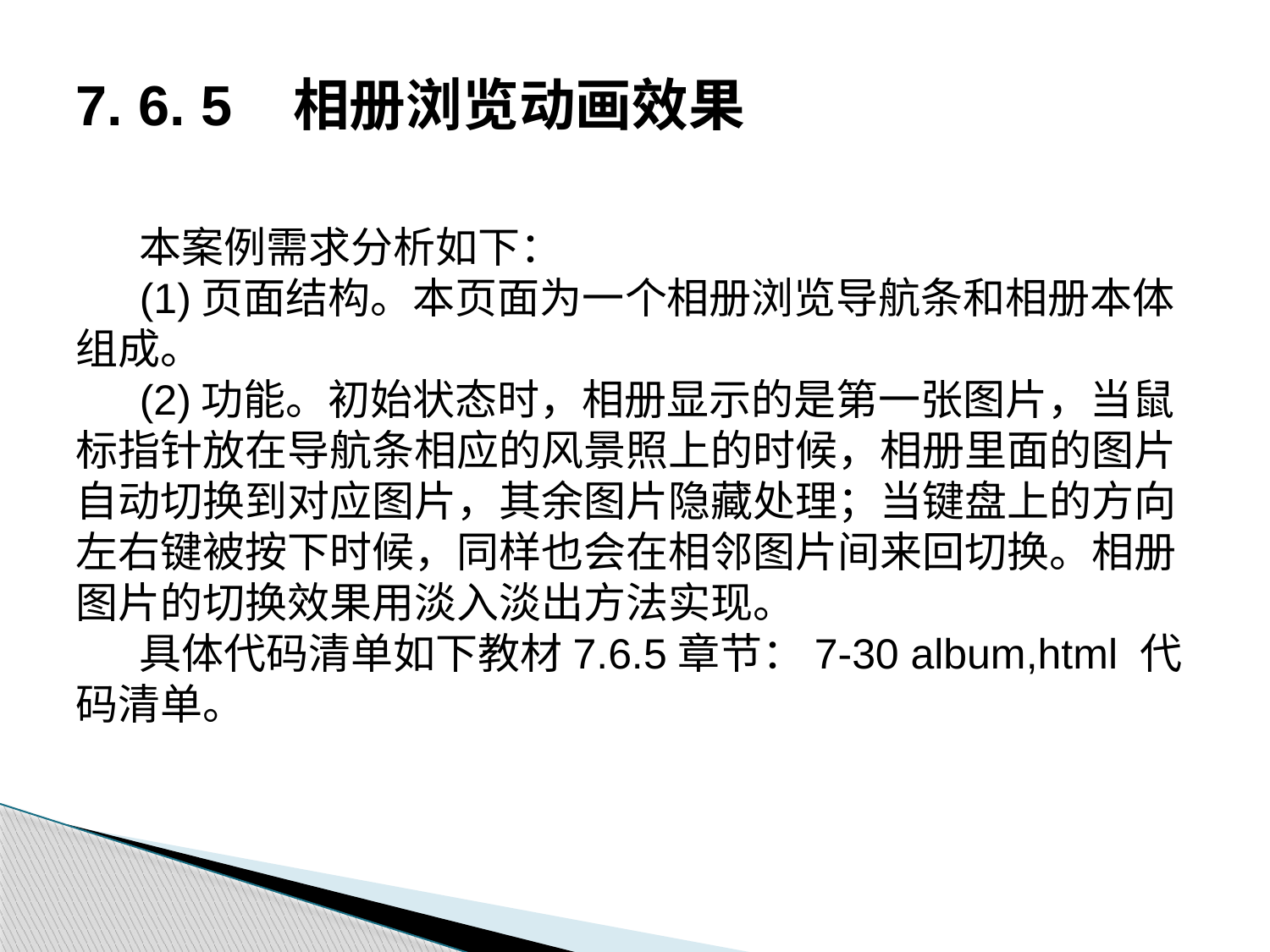

# 7. 6. 5   相册浏览动画效果
本案例需求分析如下：
(1)页面结构。本页面为一个相册浏览导航条和相册本体组成。
(2)功能。初始状态时，相册显示的是第一张图片，当鼠标指针放在导航条相应的风景照上的时候，相册里面的图片自动切换到对应图片，其余图片隐藏处理；当键盘上的方向左右键被按下时候，同样也会在相邻图片间来回切换。相册图片的切换效果用淡入淡出方法实现。
具体代码清单如下教材7.6.5章节：7-30 album,html 代码清单。